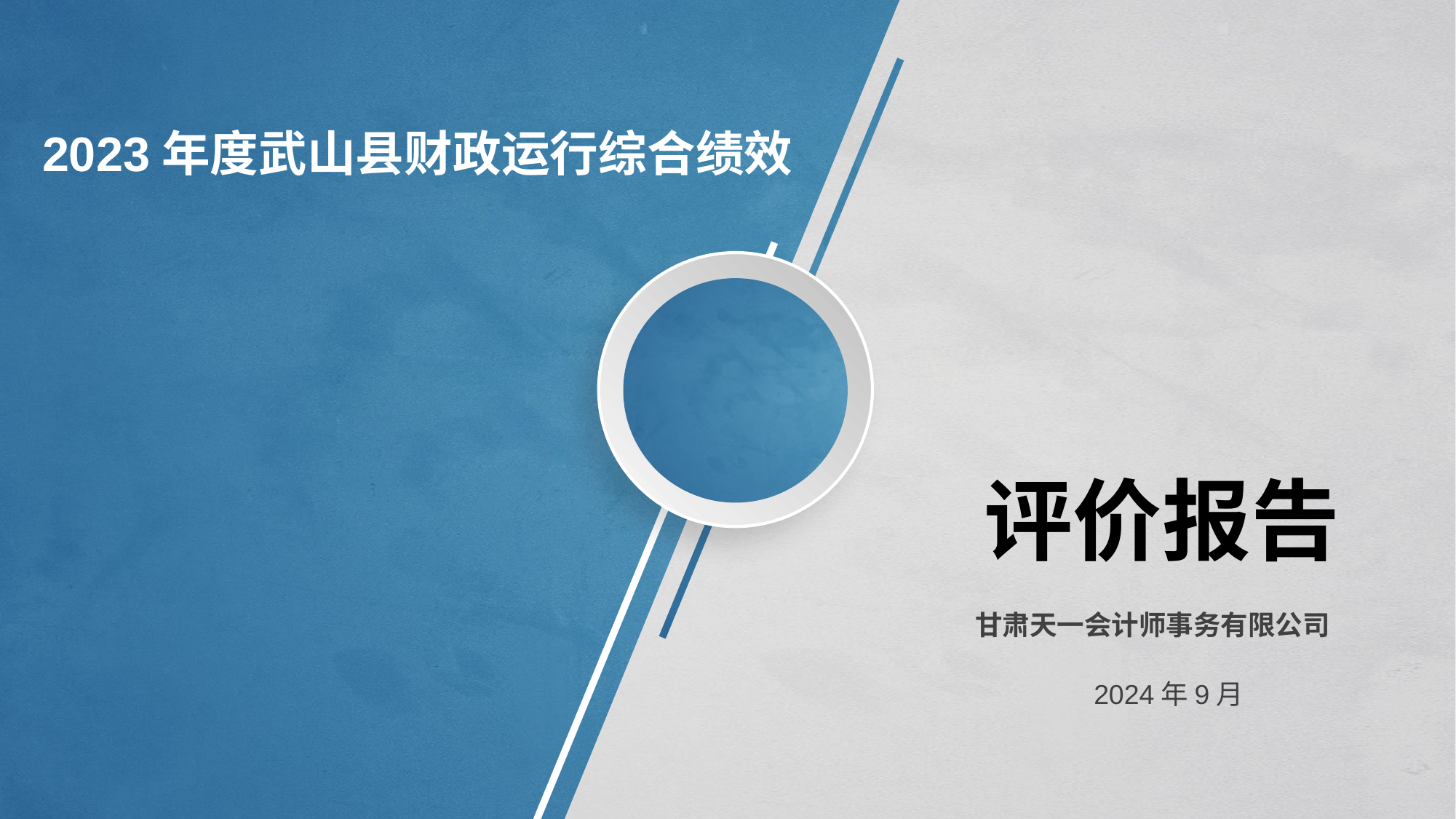

2023年度武山县财政运行综合绩效

评价报告

甘肃天一会计师事务有限公司
2024年9月